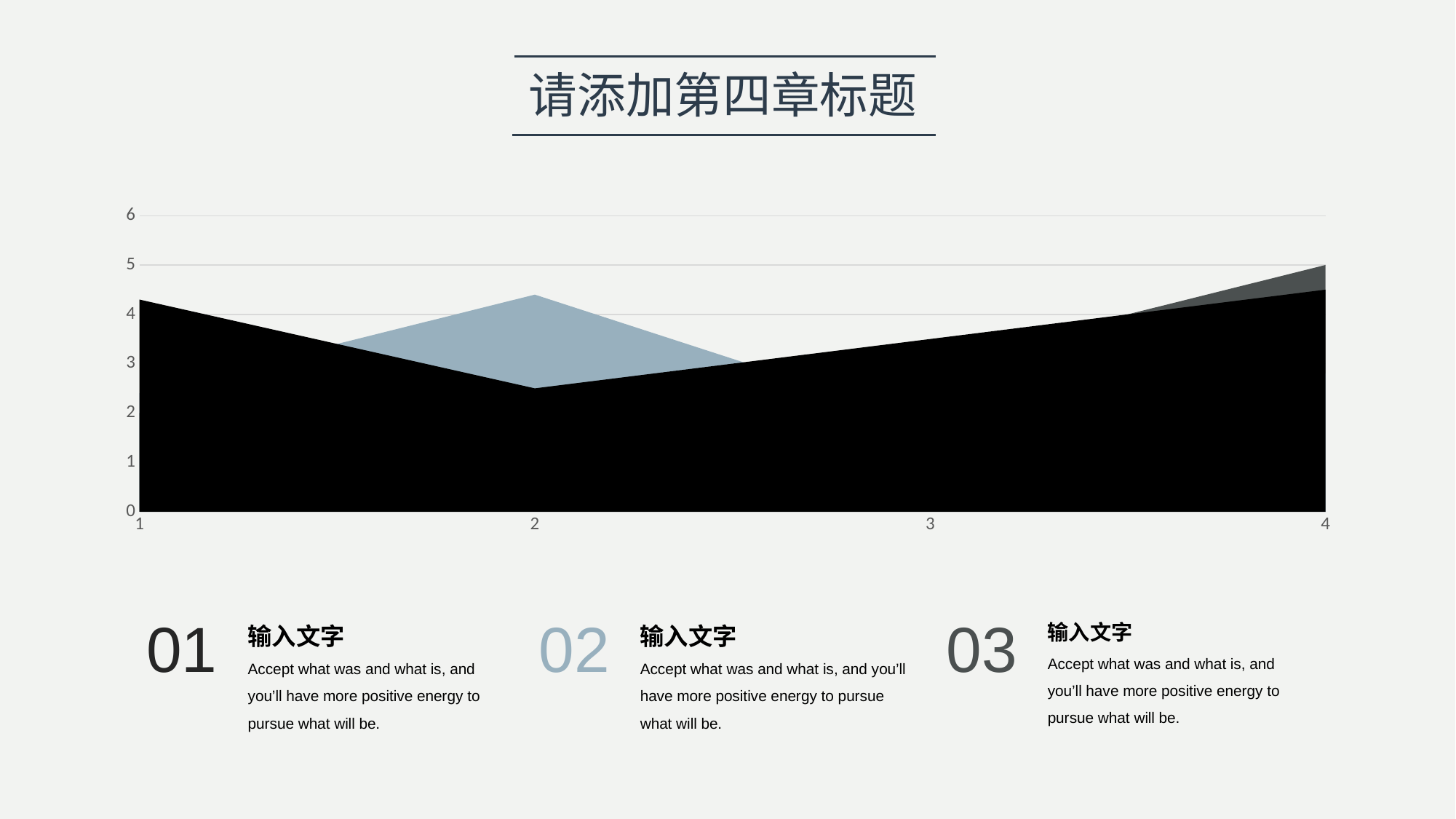

请添加第四章标题

### Chart

| Category |  |  |  |
|---|---|---|---|
输入文字
Accept what was and what is, and you’ll have more positive energy to pursue what will be.
输入文字
Accept what was and what is, and you’ll have more positive energy to pursue what will be.
输入文字
Accept what was and what is, and you’ll have more positive energy to pursue what will be.
01
02
03